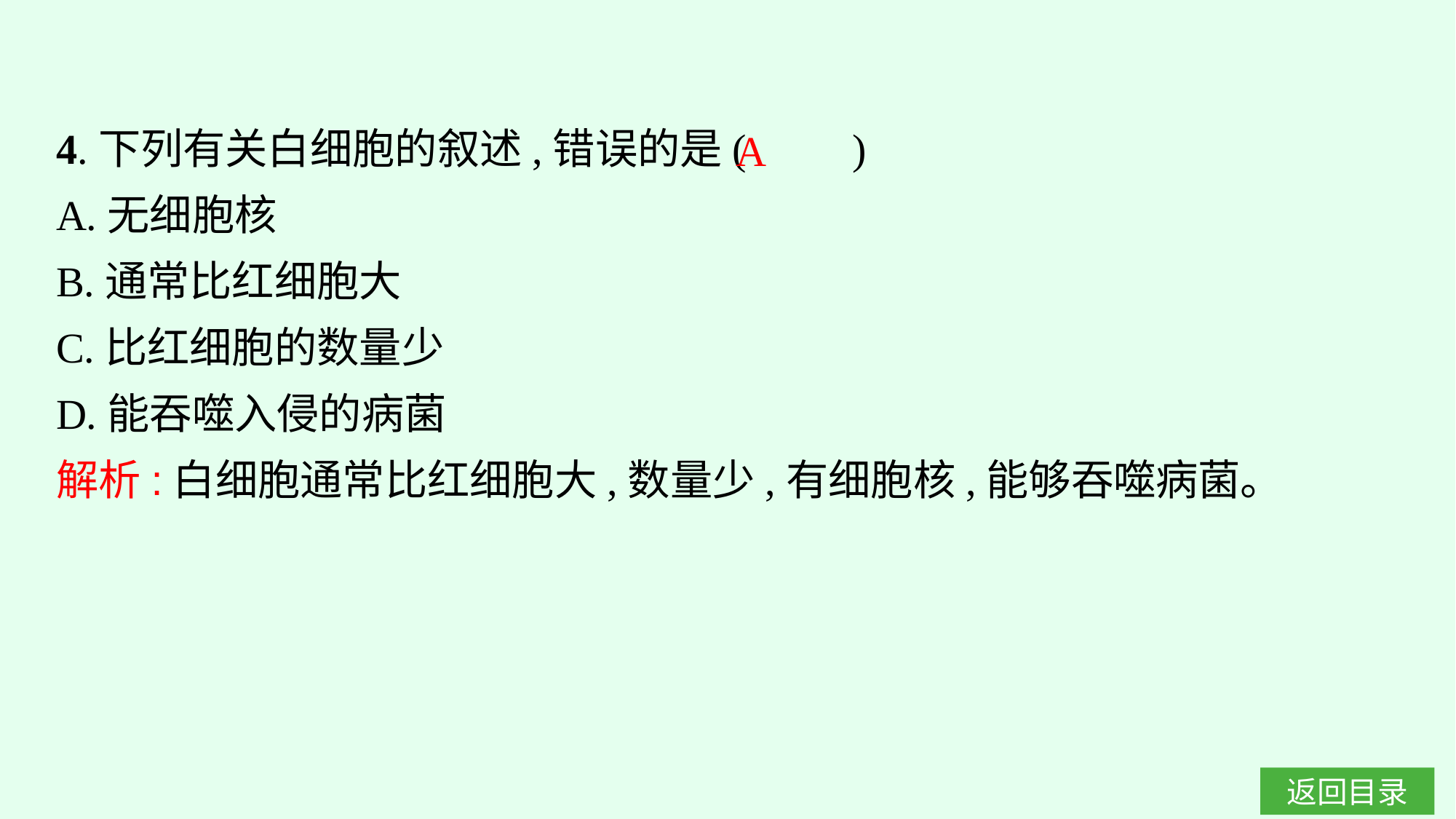

4.下列有关白细胞的叙述,错误的是(　　)
A.无细胞核
B.通常比红细胞大
C.比红细胞的数量少
D.能吞噬入侵的病菌
解析:白细胞通常比红细胞大,数量少,有细胞核,能够吞噬病菌。
A